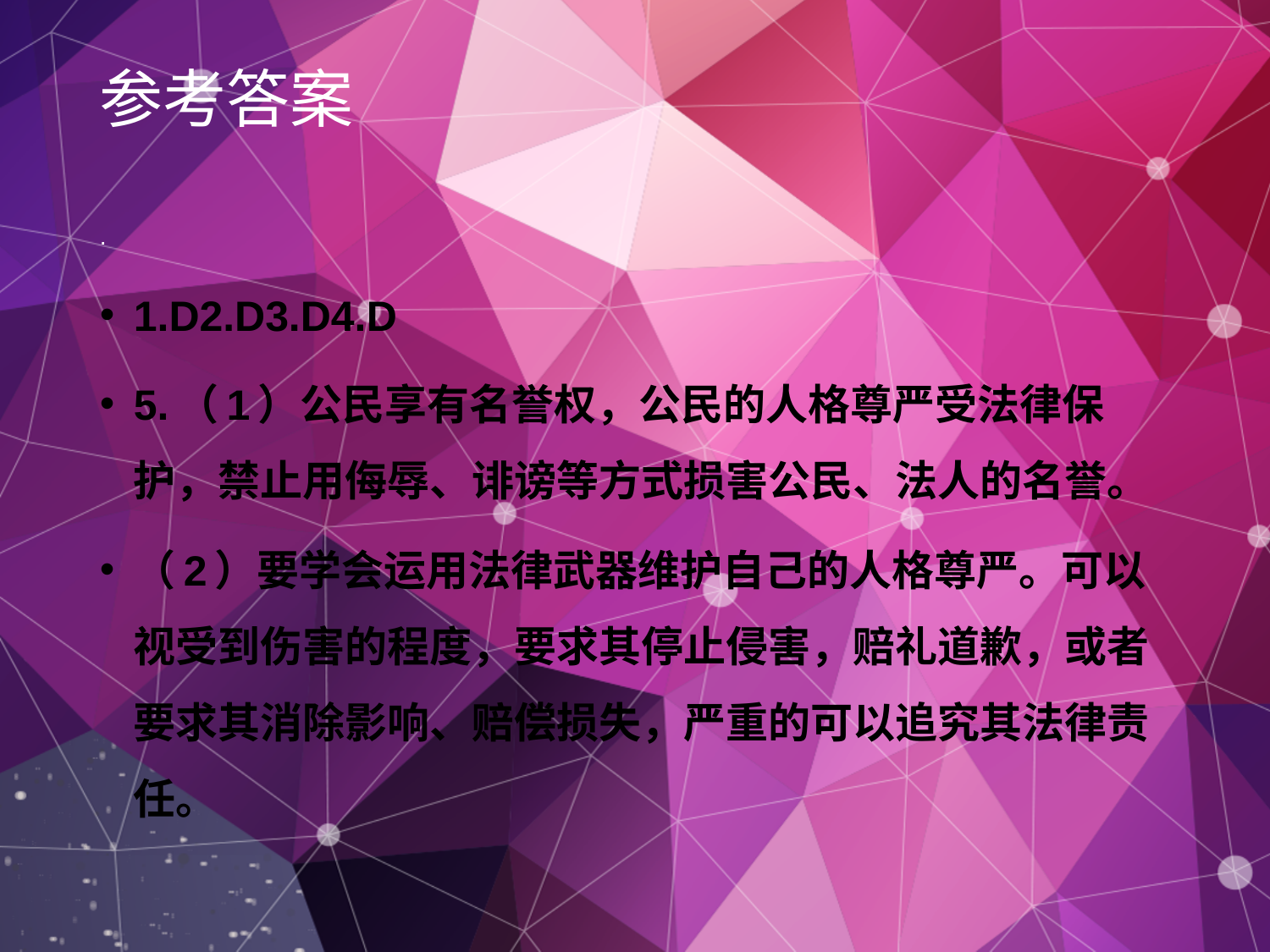

参考答案
.
1.D2.D3.D4.D
5.（1）公民享有名誉权，公民的人格尊严受法律保护，禁止用侮辱、诽谤等方式损害公民、法人的名誉。
（2）要学会运用法律武器维护自己的人格尊严。可以视受到伤害的程度，要求其停止侵害，赔礼道歉，或者要求其消除影响、赔偿损失，严重的可以追究其法律责任。